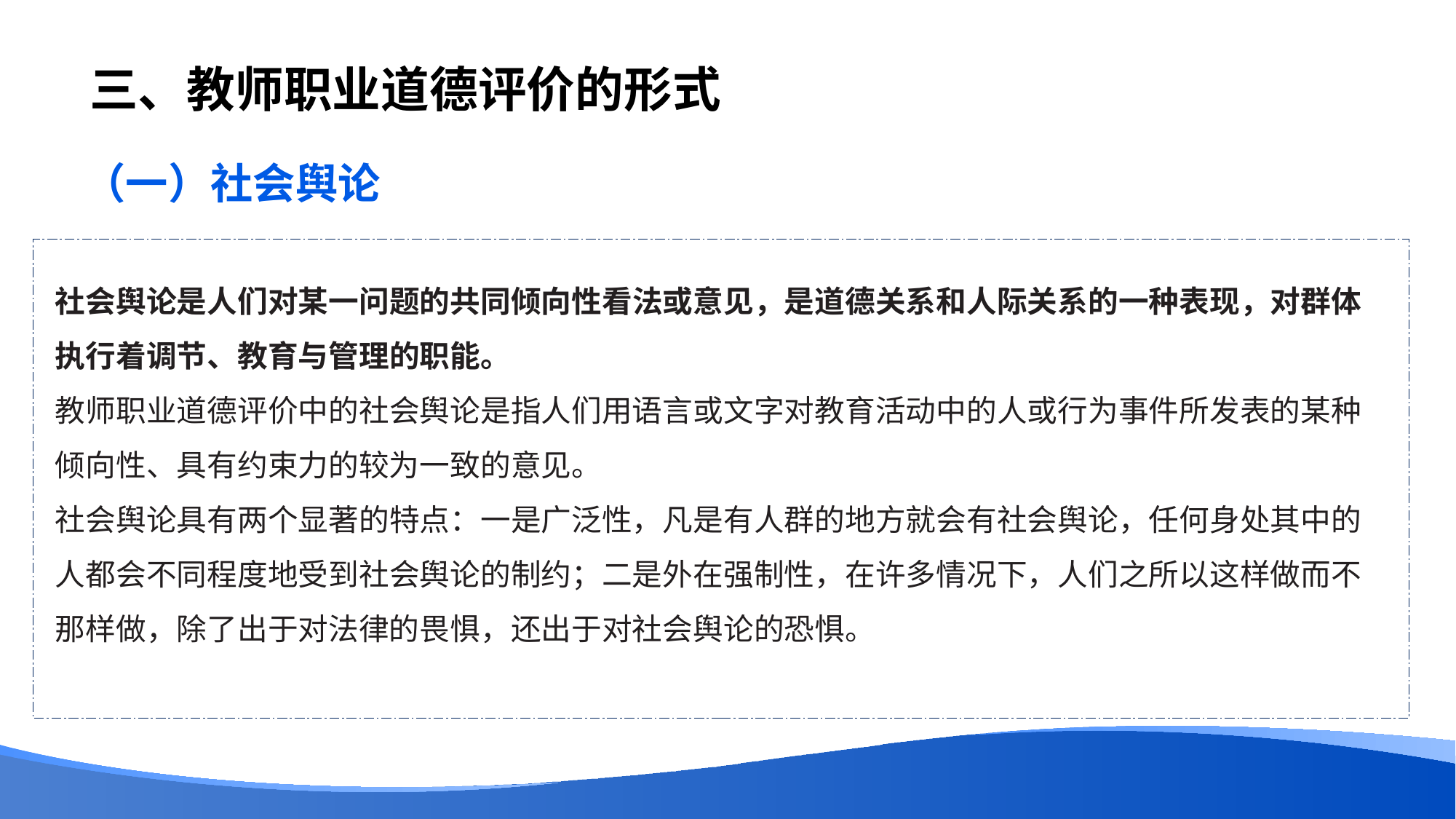

# 三、教师职业道德评价的形式
（一）社会舆论

社会舆论是人们对某一问题的共同倾向性看法或意见，是道德关系和人际关系的一种表现，对群体执行着调节、教育与管理的职能。
教师职业道德评价中的社会舆论是指人们用语言或文字对教育活动中的人或行为事件所发表的某种倾向性、具有约束力的较为一致的意见。
社会舆论具有两个显著的特点：一是广泛性，凡是有人群的地方就会有社会舆论，任何身处其中的人都会不同程度地受到社会舆论的制约；二是外在强制性，在许多情况下，人们之所以这样做而不那样做，除了出于对法律的畏惧，还出于对社会舆论的恐惧。